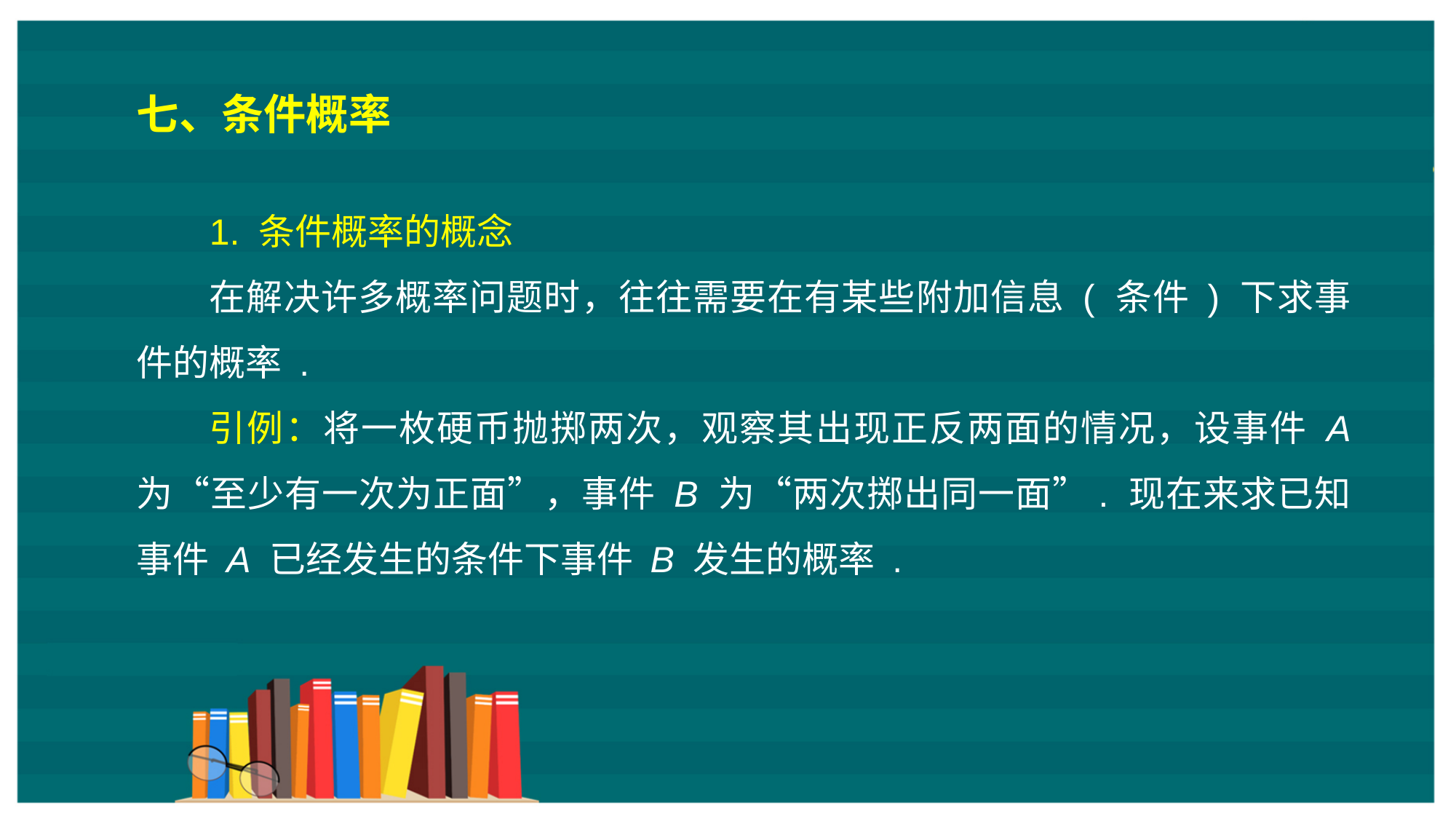

七、条件概率
1. 条件概率的概念
在解决许多概率问题时，往往需要在有某些附加信息 ( 条件 ) 下求事件的概率 .
引例：将一枚硬币抛掷两次，观察其出现正反两面的情况，设事件 A 为“至少有一次为正面”，事件 B 为“两次掷出同一面”. 现在来求已知事件 A 已经发生的条件下事件 B 发生的概率 .